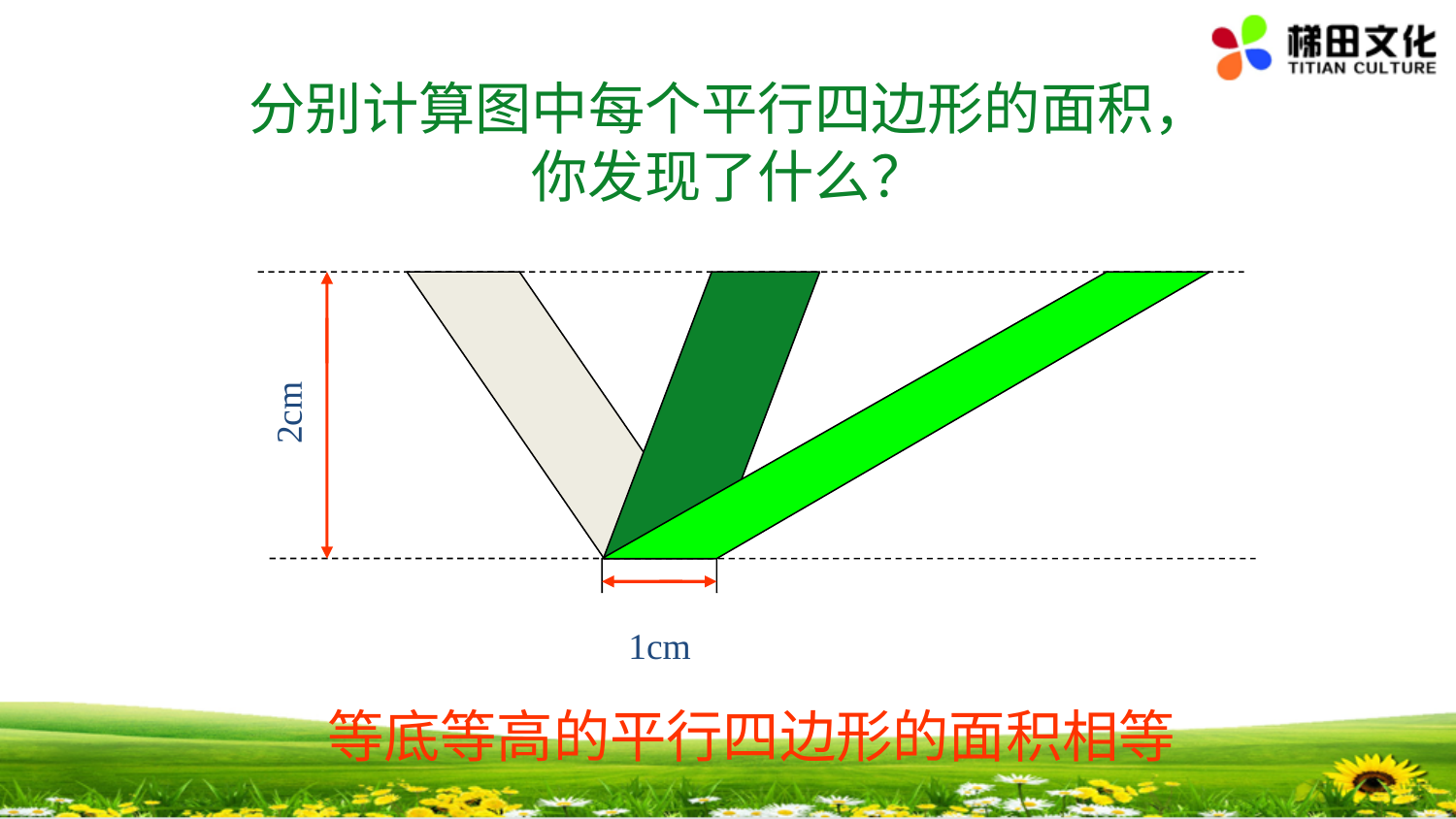

# 分别计算图中每个平行四边形的面积， 你发现了什么？

2cm

1cm
       等底等高的平行四边形的面积相等